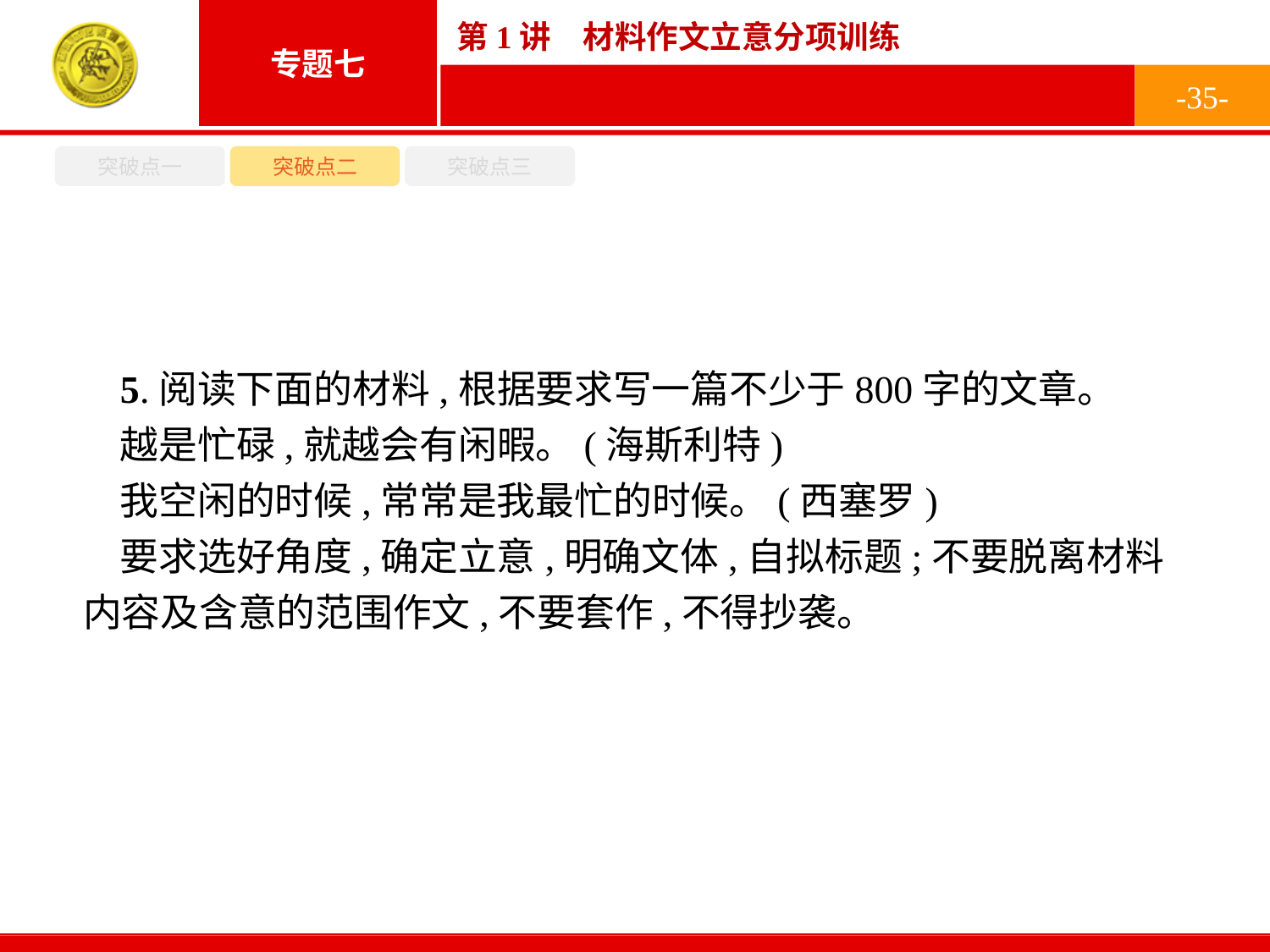

-35-
突破点一
突破点二
突破点三
5.阅读下面的材料,根据要求写一篇不少于800字的文章。
越是忙碌,就越会有闲暇。(海斯利特)
我空闲的时候,常常是我最忙的时候。(西塞罗)
要求选好角度,确定立意,明确文体,自拟标题;不要脱离材料内容及含意的范围作文,不要套作,不得抄袭。